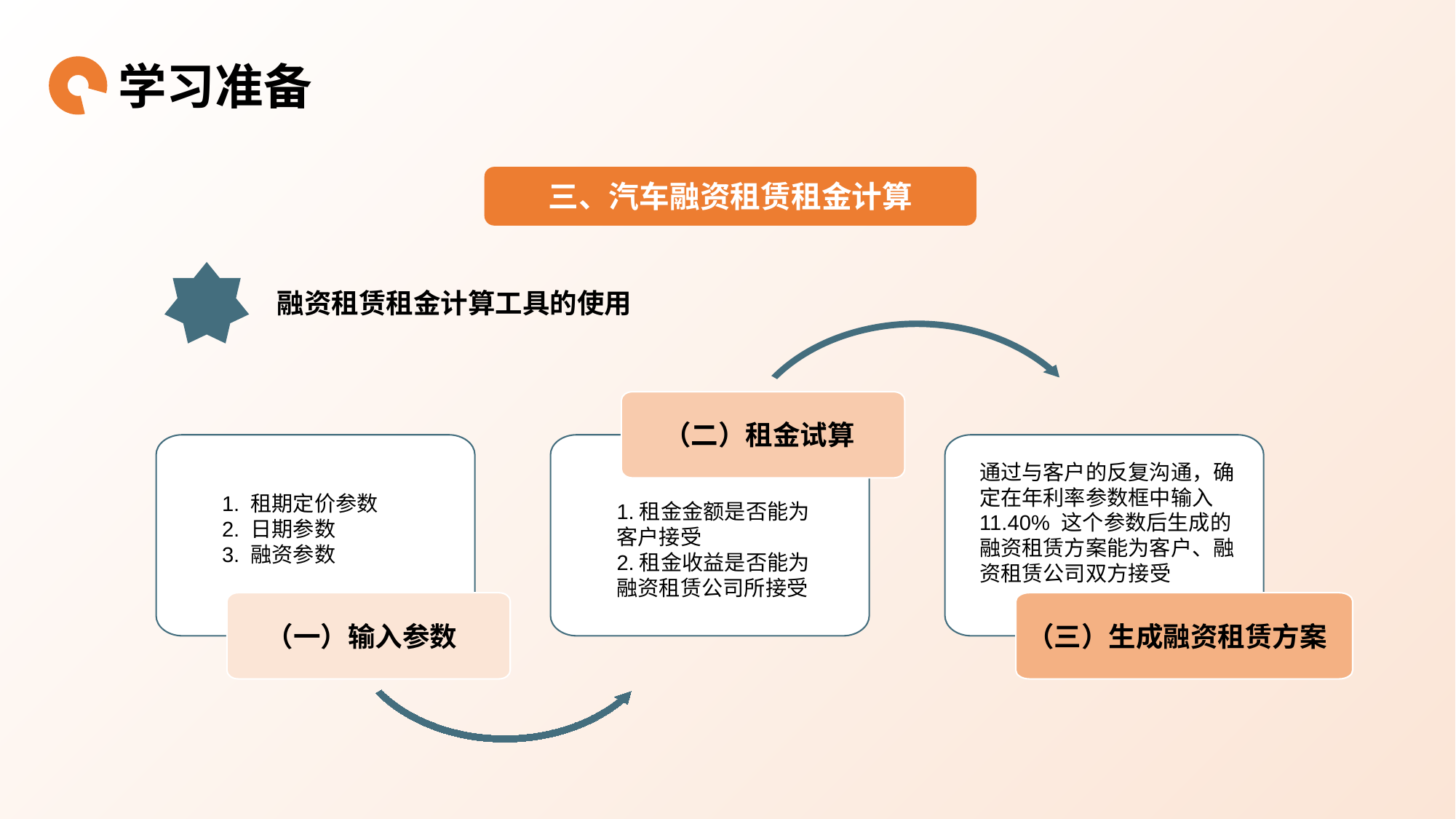

学习准备

三、汽车融资租赁租金计算

融资租赁租金计算工具的使用

（二）租金试算
通过与客户的反复沟通，确定在年利率参数框中输入 11.40% 这个参数后生成的融资租赁方案能为客户、融资租赁公司双方接受
1. 租期定价参数
2. 日期参数
3. 融资参数
1.租金金额是否能为客户接受
2.租金收益是否能为融资租赁公司所接受
（一）输入参数
（三）生成融资租赁方案